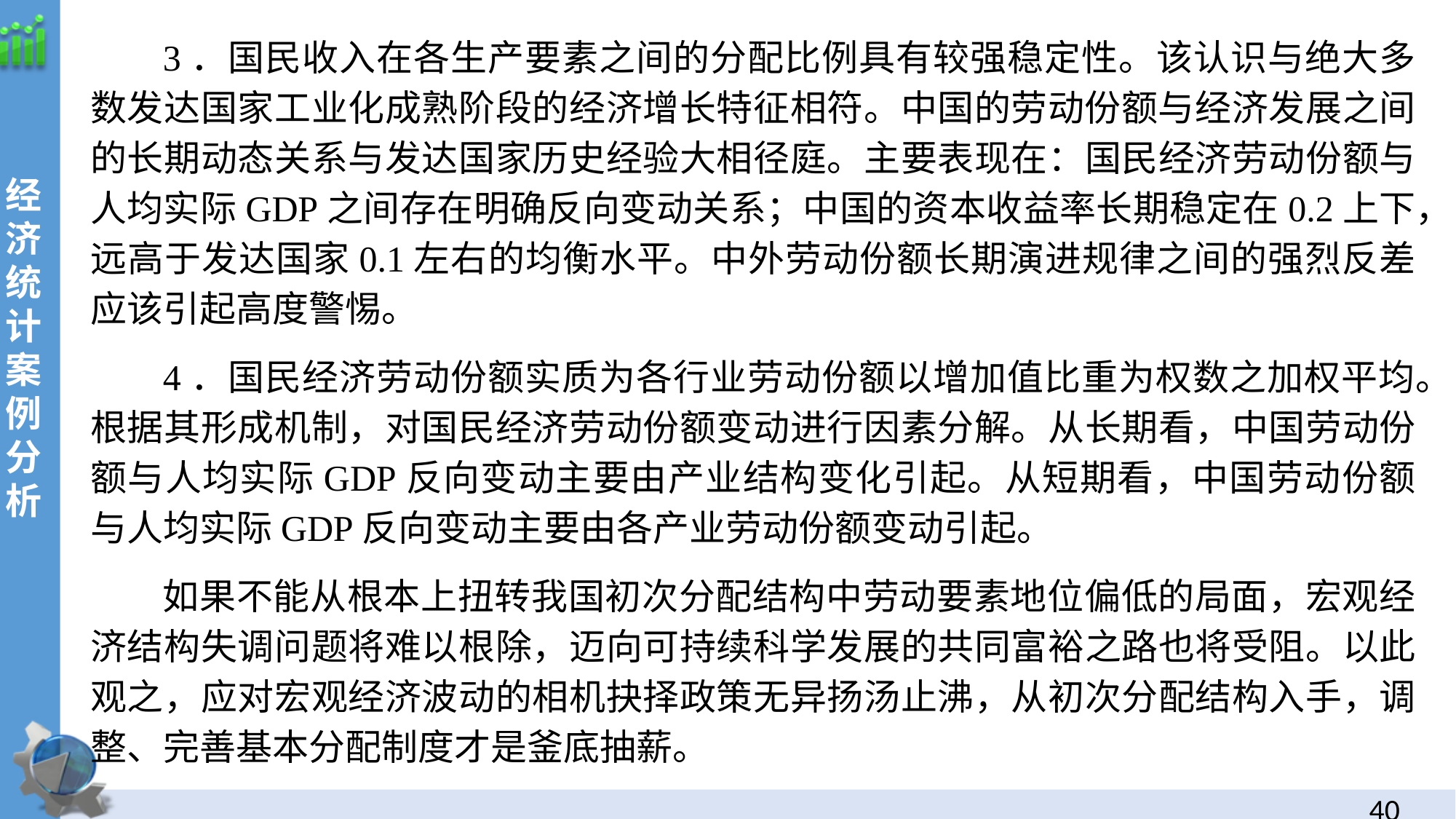

3．国民收入在各生产要素之间的分配比例具有较强稳定性。该认识与绝大多数发达国家工业化成熟阶段的经济增长特征相符。中国的劳动份额与经济发展之间的长期动态关系与发达国家历史经验大相径庭。主要表现在：国民经济劳动份额与人均实际GDP之间存在明确反向变动关系；中国的资本收益率长期稳定在0.2上下，远高于发达国家0.1左右的均衡水平。中外劳动份额长期演进规律之间的强烈反差应该引起高度警惕。
4．国民经济劳动份额实质为各行业劳动份额以增加值比重为权数之加权平均。根据其形成机制，对国民经济劳动份额变动进行因素分解。从长期看，中国劳动份额与人均实际GDP反向变动主要由产业结构变化引起。从短期看，中国劳动份额与人均实际GDP反向变动主要由各产业劳动份额变动引起。
如果不能从根本上扭转我国初次分配结构中劳动要素地位偏低的局面，宏观经济结构失调问题将难以根除，迈向可持续科学发展的共同富裕之路也将受阻。以此观之，应对宏观经济波动的相机抉择政策无异扬汤止沸，从初次分配结构入手，调整、完善基本分配制度才是釜底抽薪。

经
济统计案例分析

40